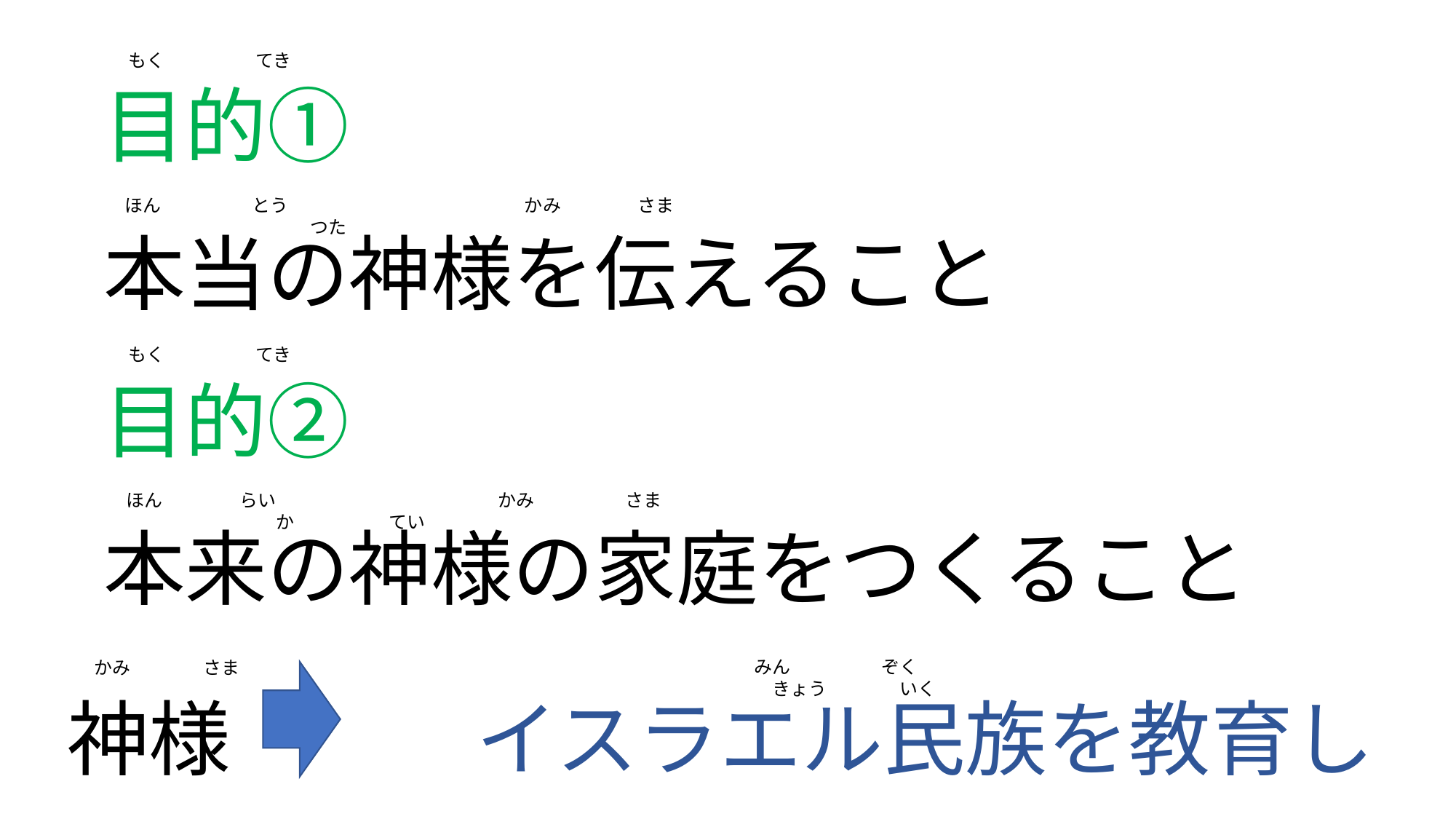

目的➀
本当の神様を伝えること
もく　　　　　てき
ほん　　　　　とう　　　　　　　　　　　　　かみ　　　　 さま　　　　　　　 　　　　　つた
目的②
本来の神様の家庭をつくること
もく　　　　　てき
ほん　　　　 らい　　　　　　　　　　 　　かみ　　　　　さま　　　　　　　　　 　　　　か　　　　　 てい
神様　　　イスラエル民族を教育してきた。
かみ　　　　さま
みん　　　　　ぞく　　　　　　　　　　　きょう　　　　いく